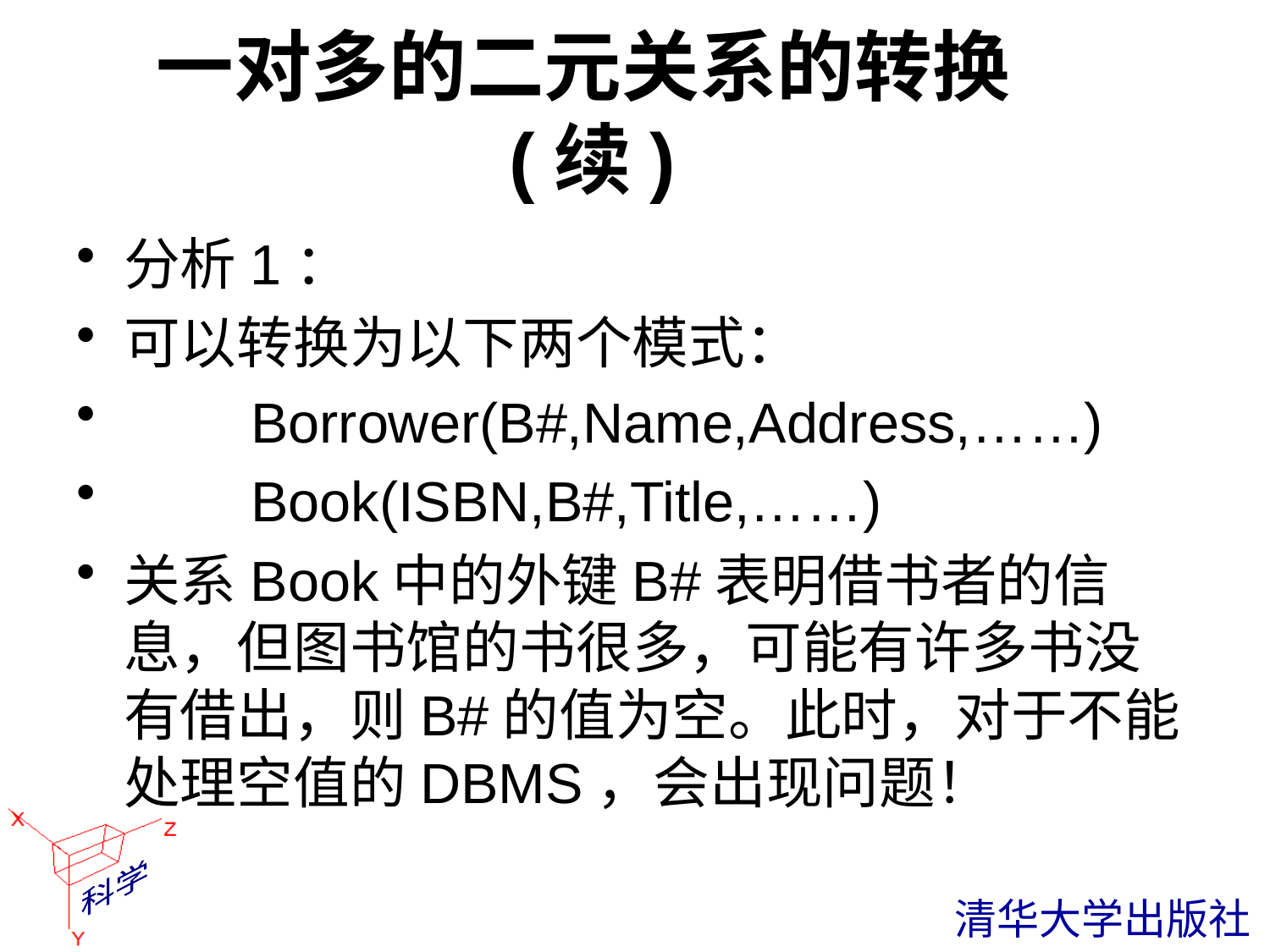

# 一对多的二元关系的转换(续)
分析1：
可以转换为以下两个模式：
	Borrower(B#,Name,Address,……)
	Book(ISBN,B#,Title,……)
关系Book中的外键B#表明借书者的信息，但图书馆的书很多，可能有许多书没有借出，则B#的值为空。此时，对于不能处理空值的DBMS，会出现问题！
      清华大学出版社